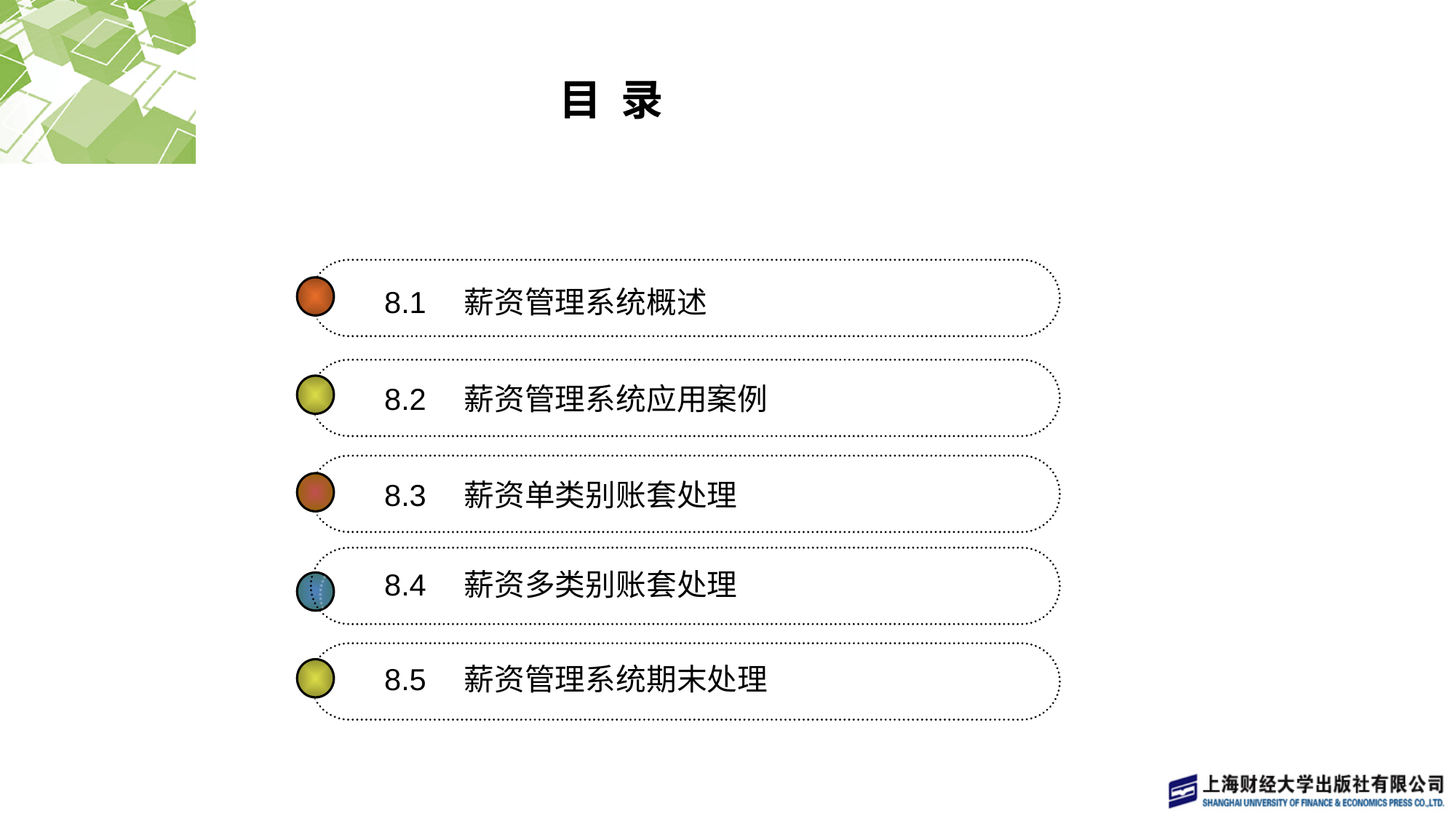

# 目  录

8.1　薪资管理系统概述

8.2　薪资管理系统应用案例

8.3　薪资单类别账套处理

8.4　薪资多类别账套处理

8.5　薪资管理系统期末处理